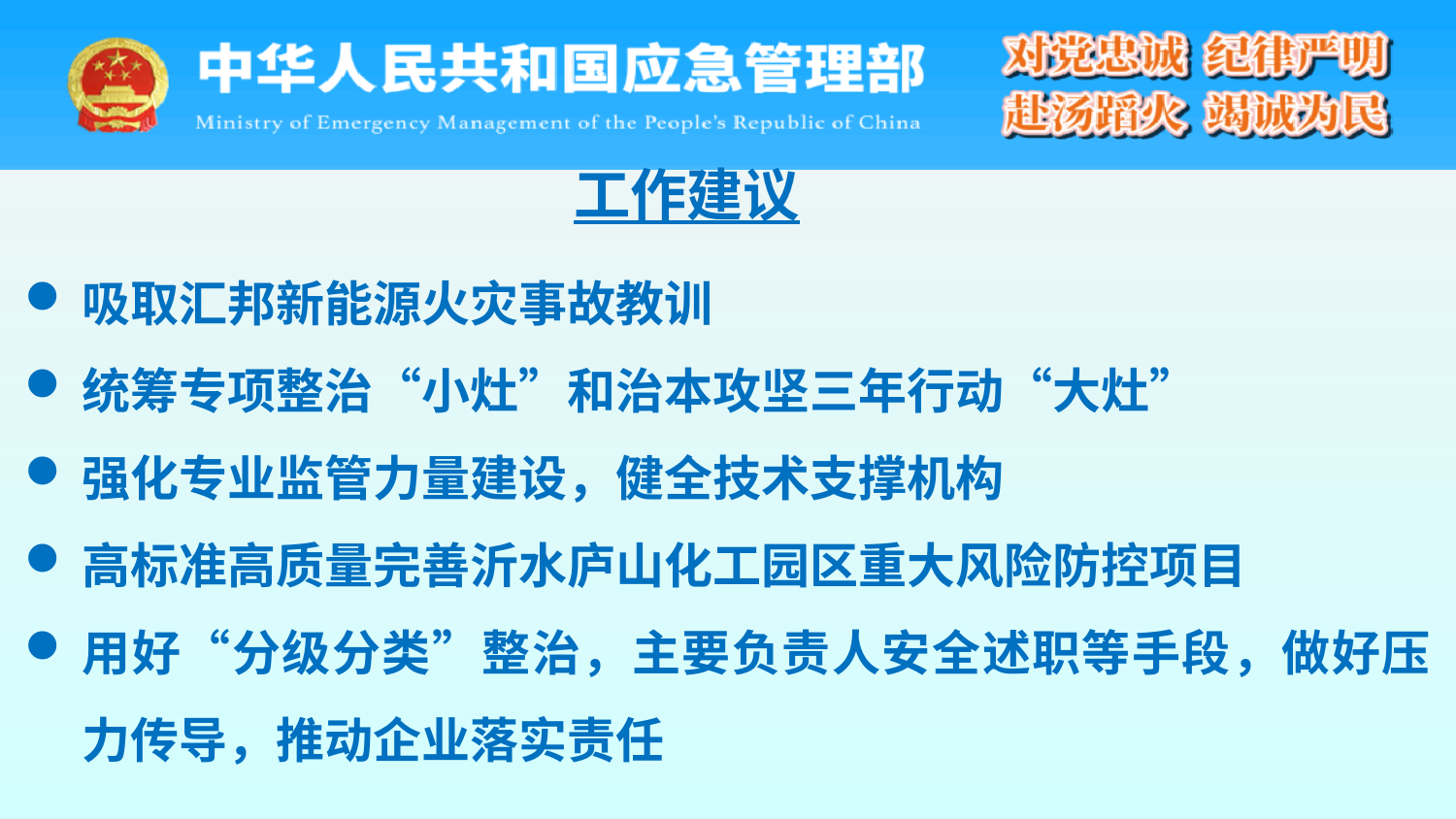

工作建议
吸取汇邦新能源火灾事故教训
统筹专项整治“小灶”和治本攻坚三年行动“大灶”
强化专业监管力量建设，健全技术支撑机构
高标准高质量完善沂水庐山化工园区重大风险防控项目
用好“分级分类”整治，主要负责人安全述职等手段，做好压力传导，推动企业落实责任
87